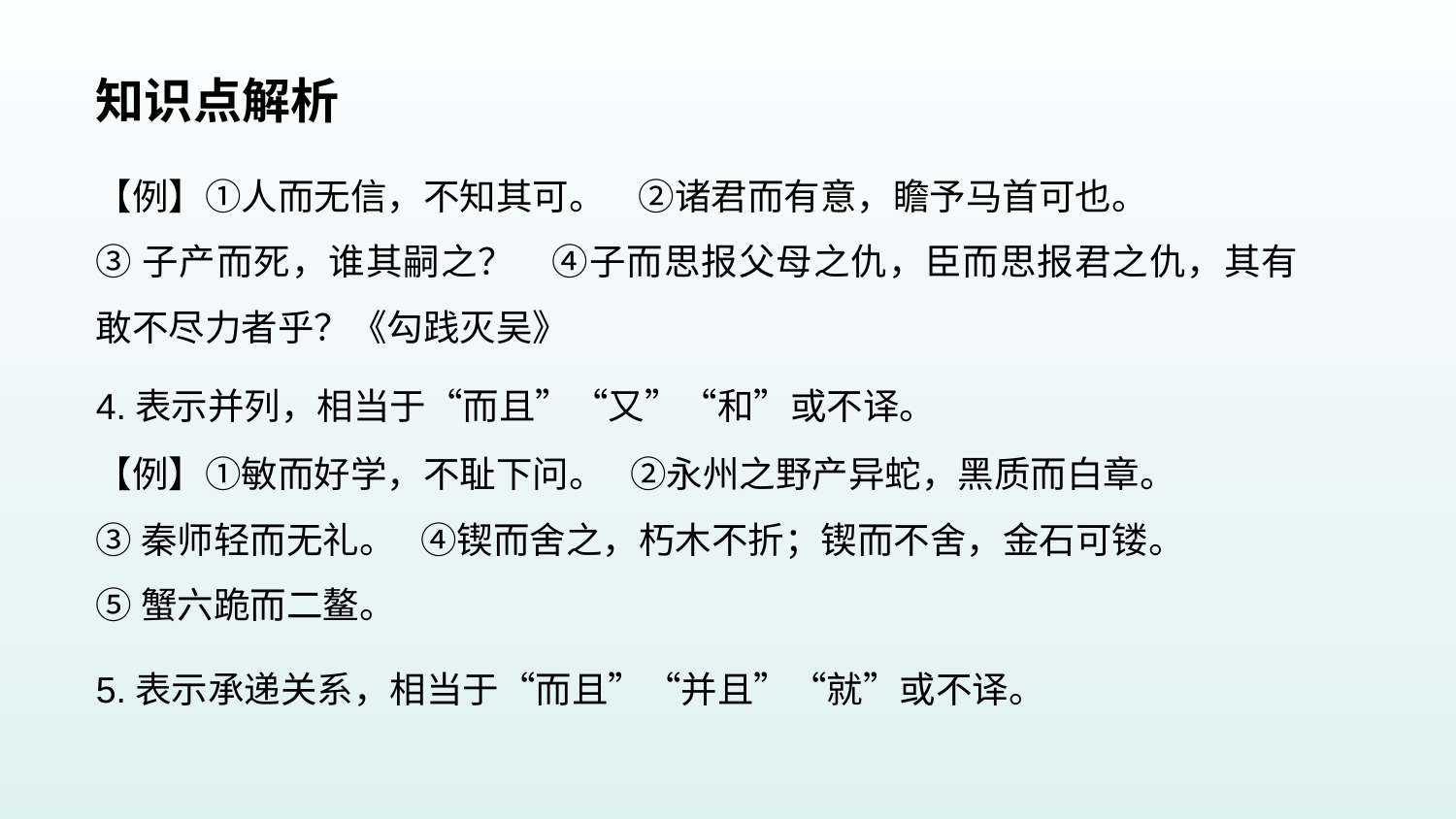

知识点解析
【例】①人而无信，不知其可。    ②诸君而有意，瞻予马首可也。
③子产而死，谁其嗣之？    ④子而思报父母之仇，臣而思报君之仇，其有敢不尽力者乎？《勾践灭吴》
4.表示并列，相当于“而且”“又”“和”或不译。

5.表示承递关系，相当于“而且”“并且”“就”或不译。
【例】①敏而好学，不耻下问。   ②永州之野产异蛇，黑质而白章。
③秦师轻而无礼。   ④锲而舍之，朽木不折；锲而不舍，金石可镂。
⑤蟹六跪而二鳌。